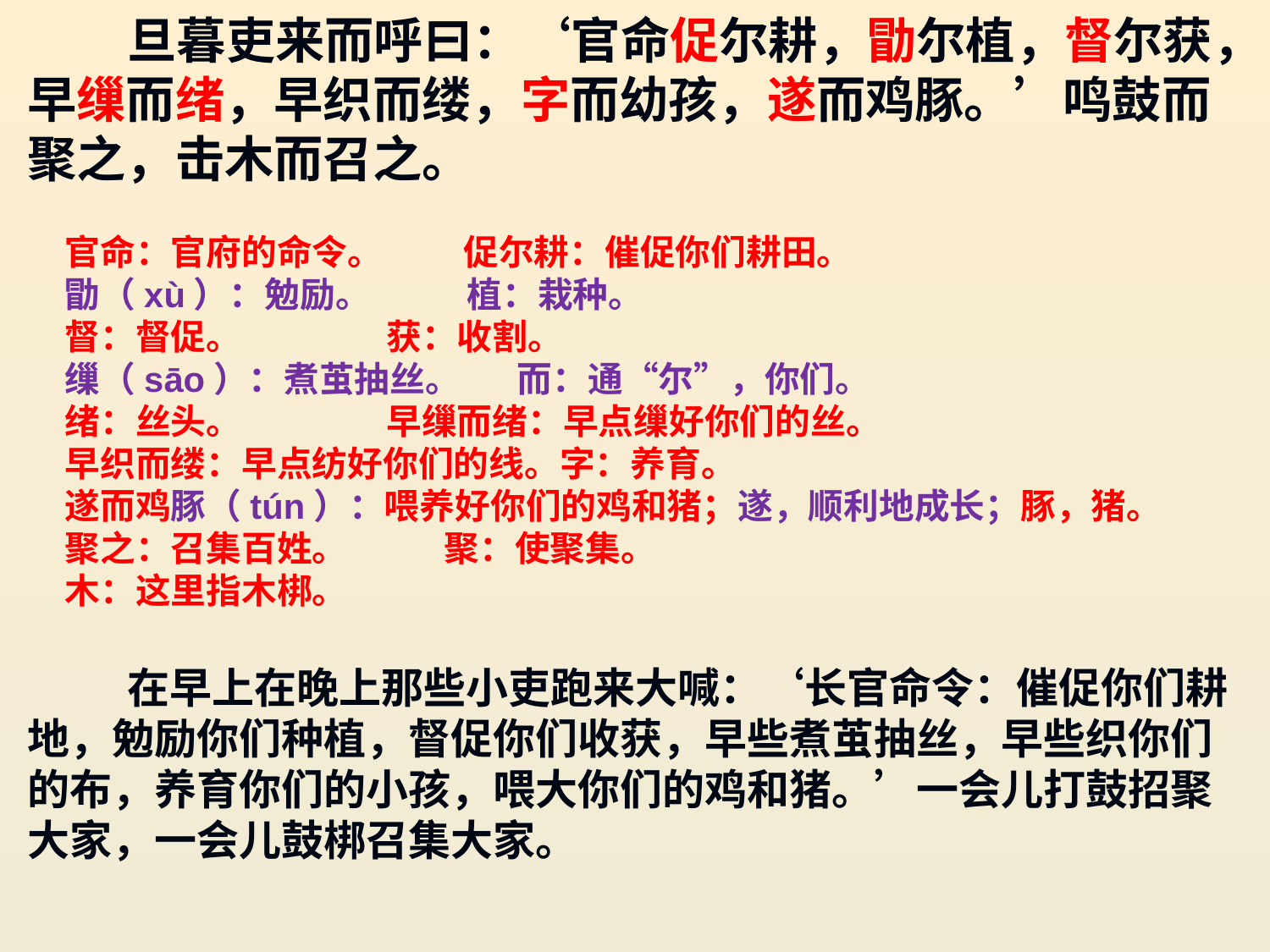

旦暮吏来而呼曰：‘官命促尔耕，勖尔植，督尔获，早缫而绪，早织而缕，字而幼孩，遂而鸡豚。’鸣鼓而聚之，击木而召之。

官命：官府的命令。          促尔耕：催促你们耕田。
勖（xù）：勉励。            植：栽种。
督：督促。                  获：收割。
缫（sāo）：煮茧抽丝。       而：通“尔”，你们。
绪：丝头。                  早缫而绪：早点缫好你们的丝。
早织而缕：早点纺好你们的线。字：养育。
遂而鸡豚（tún）：喂养好你们的鸡和猪；遂，顺利地成长；豚，猪。
聚之：召集百姓。            聚：使聚集。
木：这里指木梆。

在早上在晚上那些小吏跑来大喊：‘长官命令：催促你们耕地，勉励你们种植，督促你们收获，早些煮茧抽丝，早些织你们的布，养育你们的小孩，喂大你们的鸡和猪。’一会儿打鼓招聚大家，一会儿鼓梆召集大家。